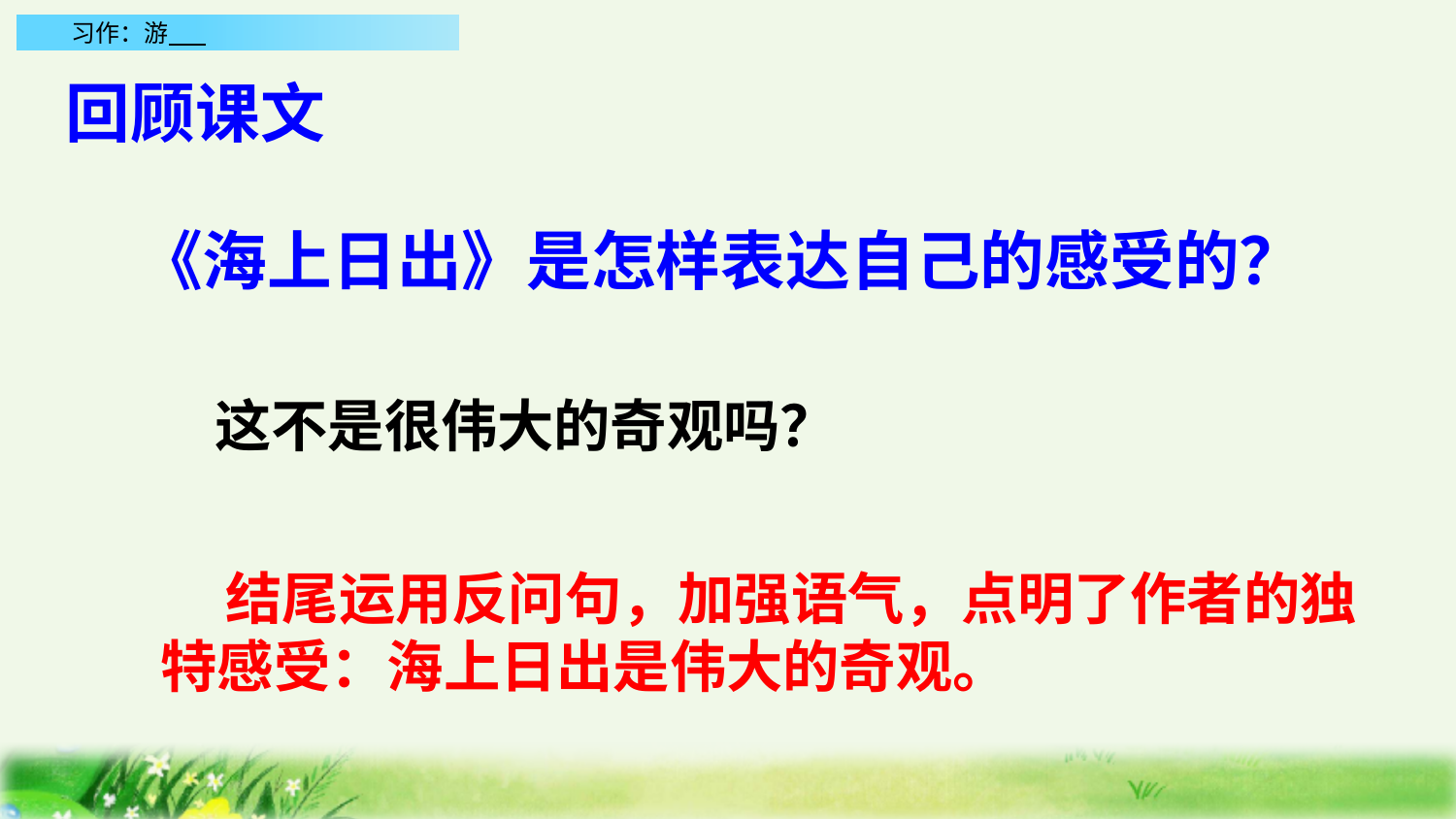

回顾课文
《海上日出》是怎样表达自己的感受的？
这不是很伟大的奇观吗？
    结尾运用反问句，加强语气，点明了作者的独特感受：海上日出是伟大的奇观。